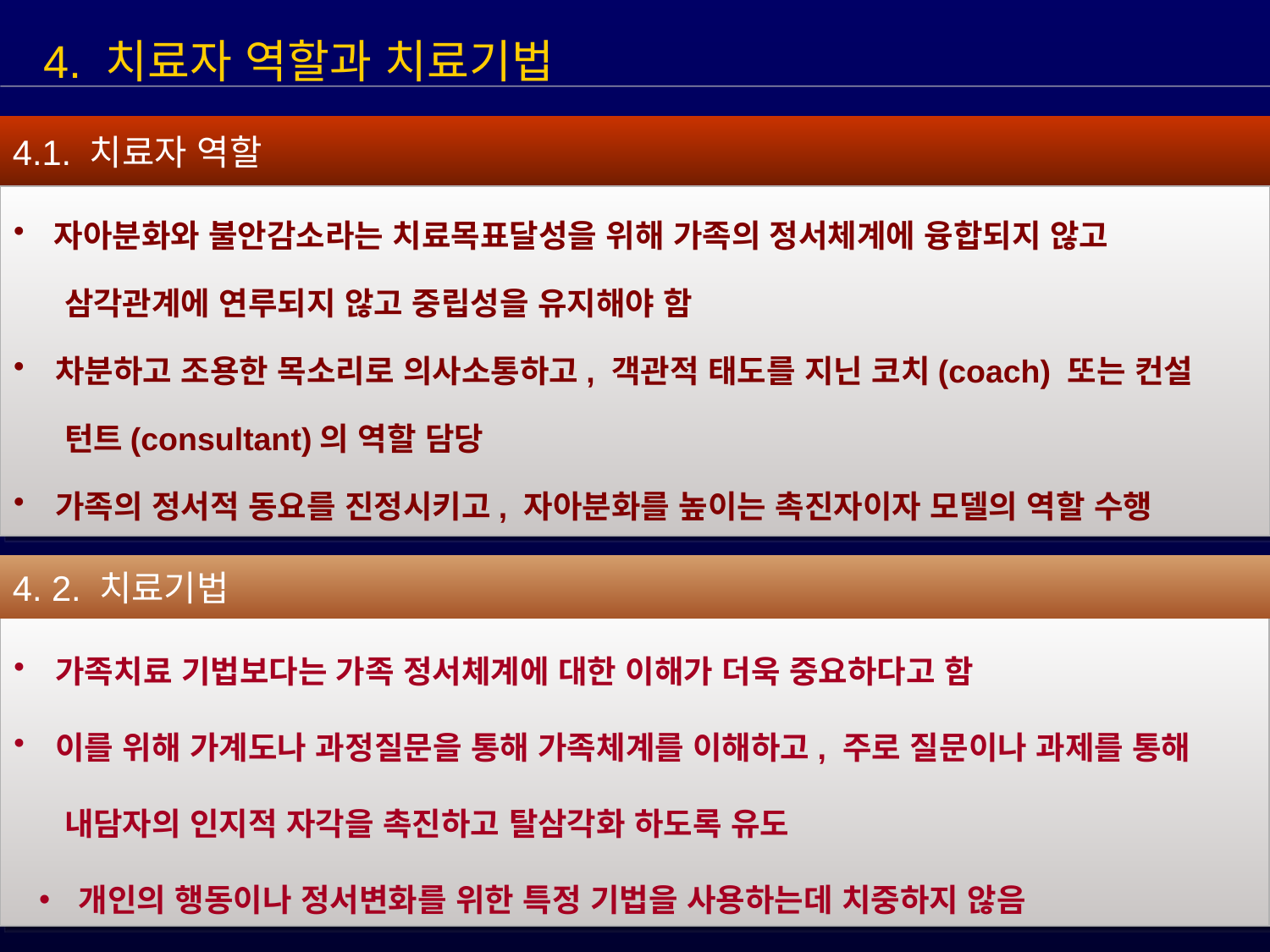

4. 치료자 역할과 치료기법

4.1. 치료자 역할
 자아분화와 불안감소라는 치료목표달성을 위해 가족의 정서체계에 융합되지 않고
  삼각관계에 연루되지 않고 중립성을 유지해야 함
 차분하고 조용한 목소리로 의사소통하고, 객관적 태도를 지닌 코치(coach) 또는 컨설
  턴트(consultant)의 역할 담당
 가족의 정서적 동요를 진정시키고, 자아분화를 높이는 촉진자이자 모델의 역할 수행
4. 2. 치료기법
 가족치료 기법보다는 가족 정서체계에 대한 이해가 더욱 중요하다고 함
 이를 위해 가계도나 과정질문을 통해 가족체계를 이해하고, 주로 질문이나 과제를 통해
  내담자의 인지적 자각을 촉진하고 탈삼각화 하도록 유도
개인의 행동이나 정서변화를 위한 특정 기법을 사용하는데 치중하지 않음